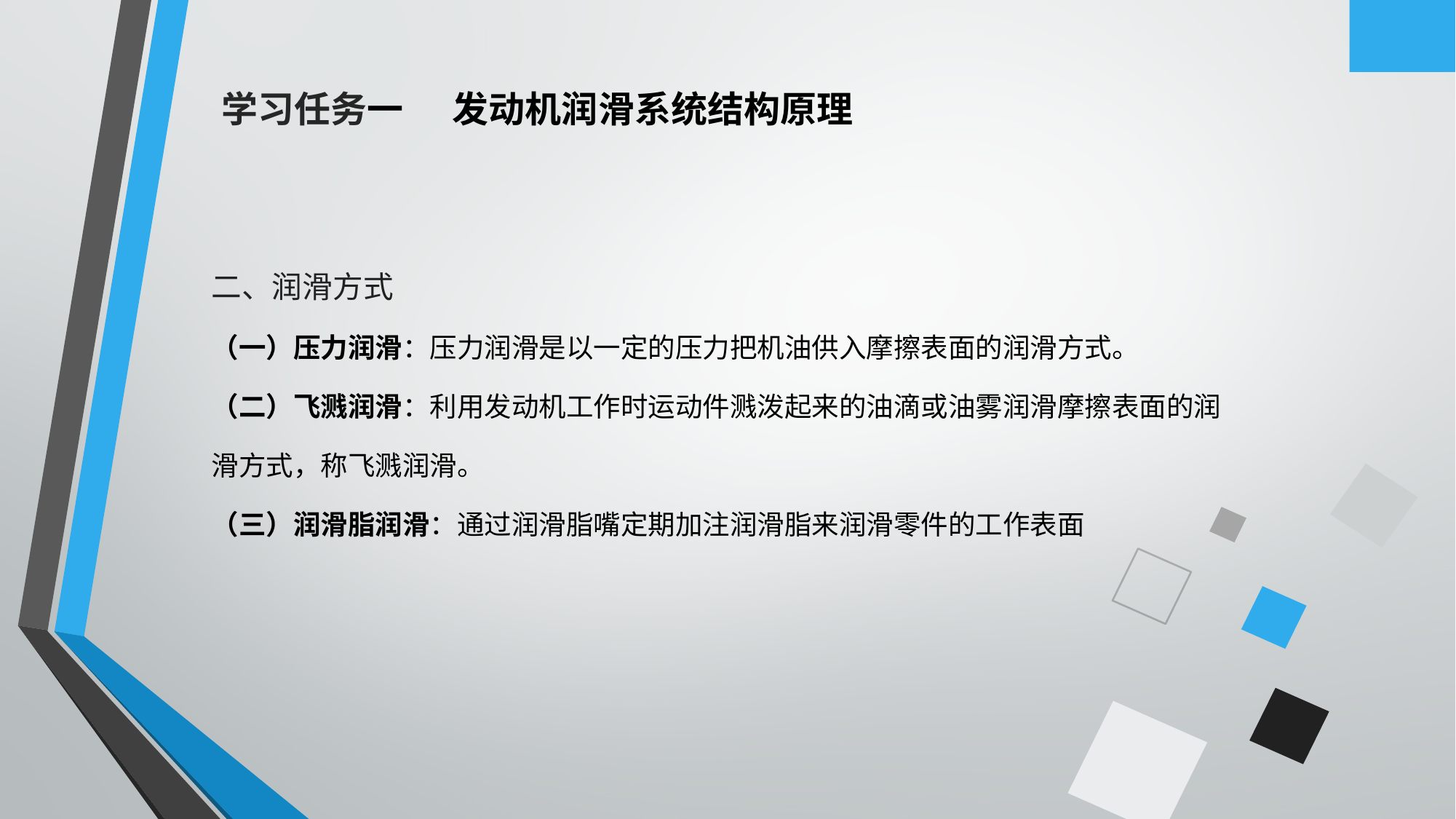

学习任务一      发动机润滑系统结构原理

二、润滑方式
（一）压力润滑：压力润滑是以一定的压力把机油供入摩擦表面的润滑方式。
（二）飞溅润滑：利用发动机工作时运动件溅泼起来的油滴或油雾润滑摩擦表面的润滑方式，称飞溅润滑。
（三）润滑脂润滑：通过润滑脂嘴定期加注润滑脂来润滑零件的工作表面